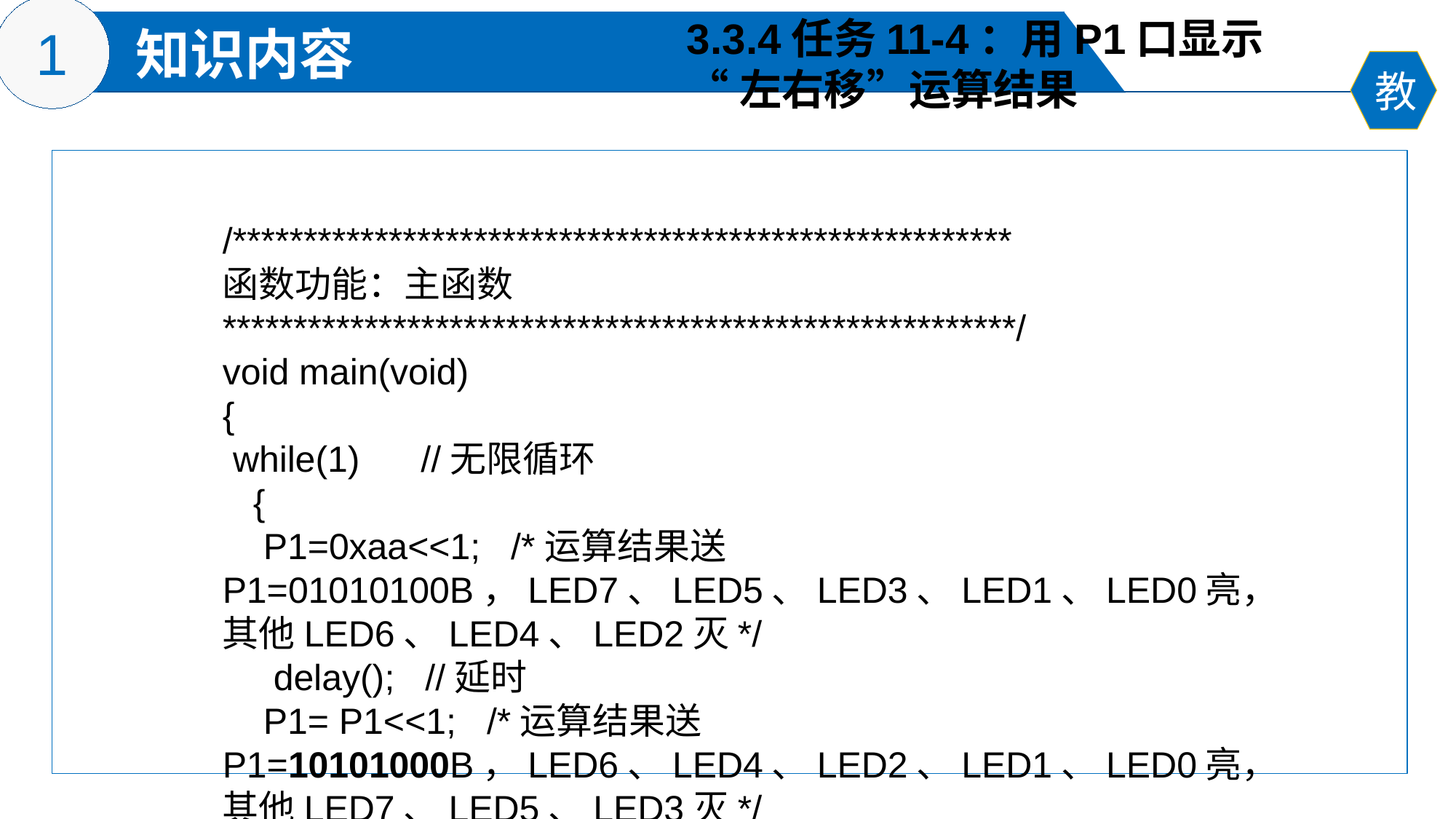

3.3.4任务11-4：用P1口显示
“左右移”运算结果
/*******************************************************
函数功能：主函数
********************************************************/
void main(void)
{
 while(1)      //无限循环
   {
    P1=0xaa<<1;   /*运算结果送P1=01010100B，LED7、LED5、LED3、LED1、LED0亮，其他LED6、LED4、LED2灭*/
     delay();   //延时
    P1= P1<<1;   /*运算结果送P1=10101000B，LED6、LED4、LED2、LED1、LED0亮，其他LED7、LED5、LED3灭*/
      delay();   //延时